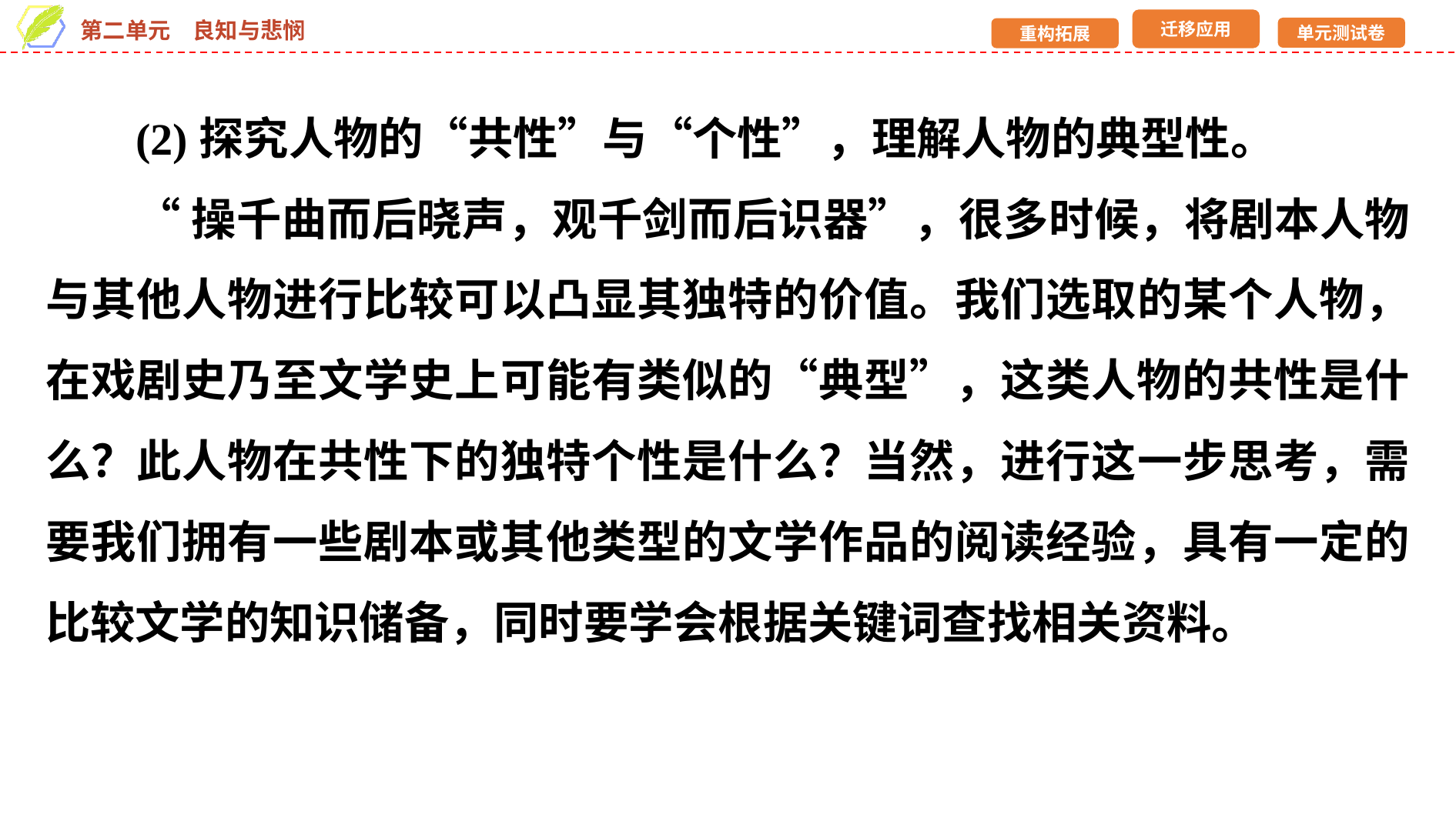

(2)探究人物的“共性”与“个性”，理解人物的典型性。
“操千曲而后晓声，观千剑而后识器”，很多时候，将剧本人物与其他人物进行比较可以凸显其独特的价值。我们选取的某个人物，在戏剧史乃至文学史上可能有类似的“典型”，这类人物的共性是什么？此人物在共性下的独特个性是什么？当然，进行这一步思考，需要我们拥有一些剧本或其他类型的文学作品的阅读经验，具有一定的比较文学的知识储备，同时要学会根据关键词查找相关资料。